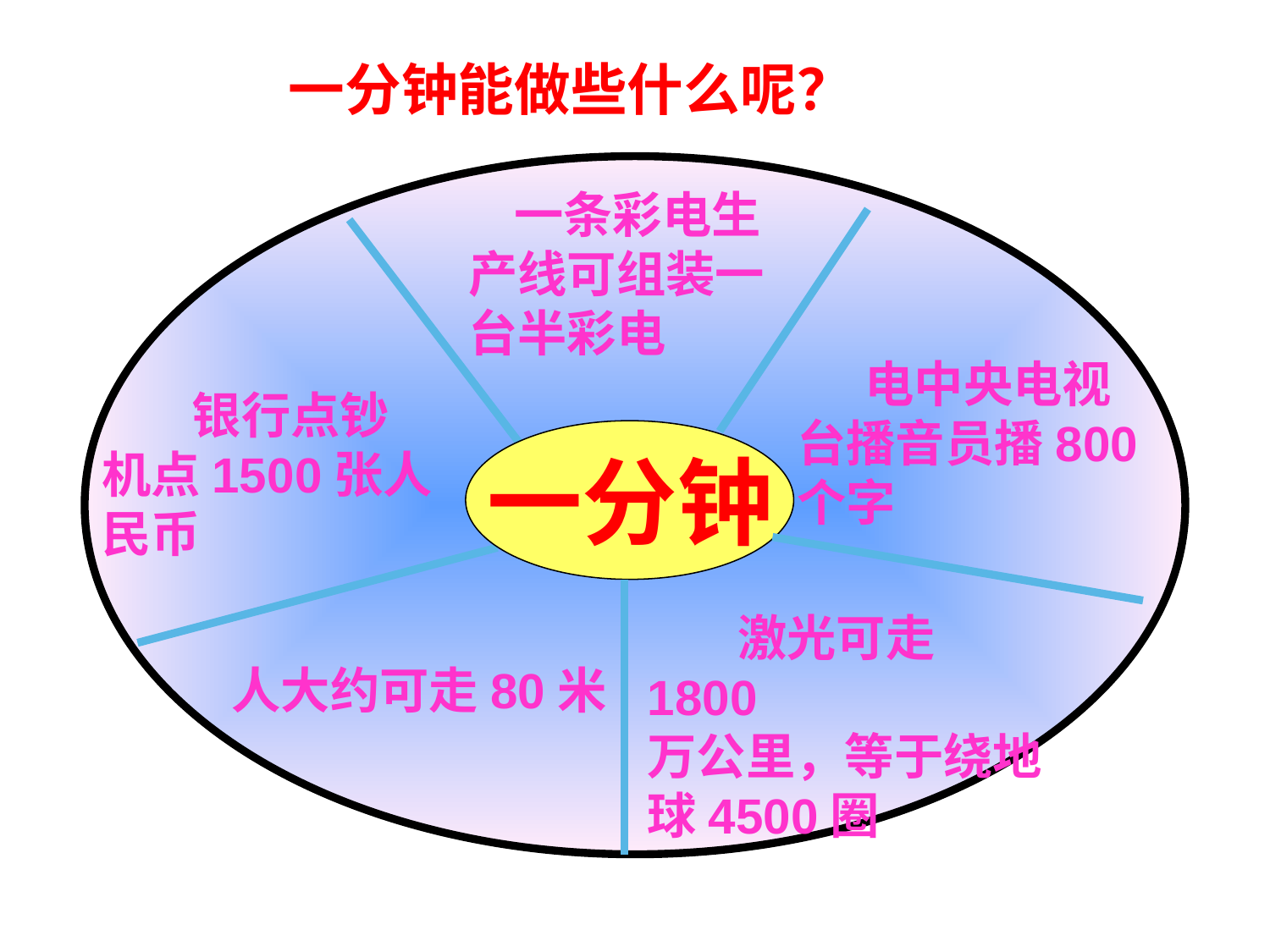

一分钟能做些什么呢？

   一条彩电生
产线可组装一
台半彩电
     电中央电视
台播音员播800
个字
       银行点钞
机点1500张人
民币
一分钟
       激光可走1800
万公里，等于绕地
球4500圈
人大约可走80米